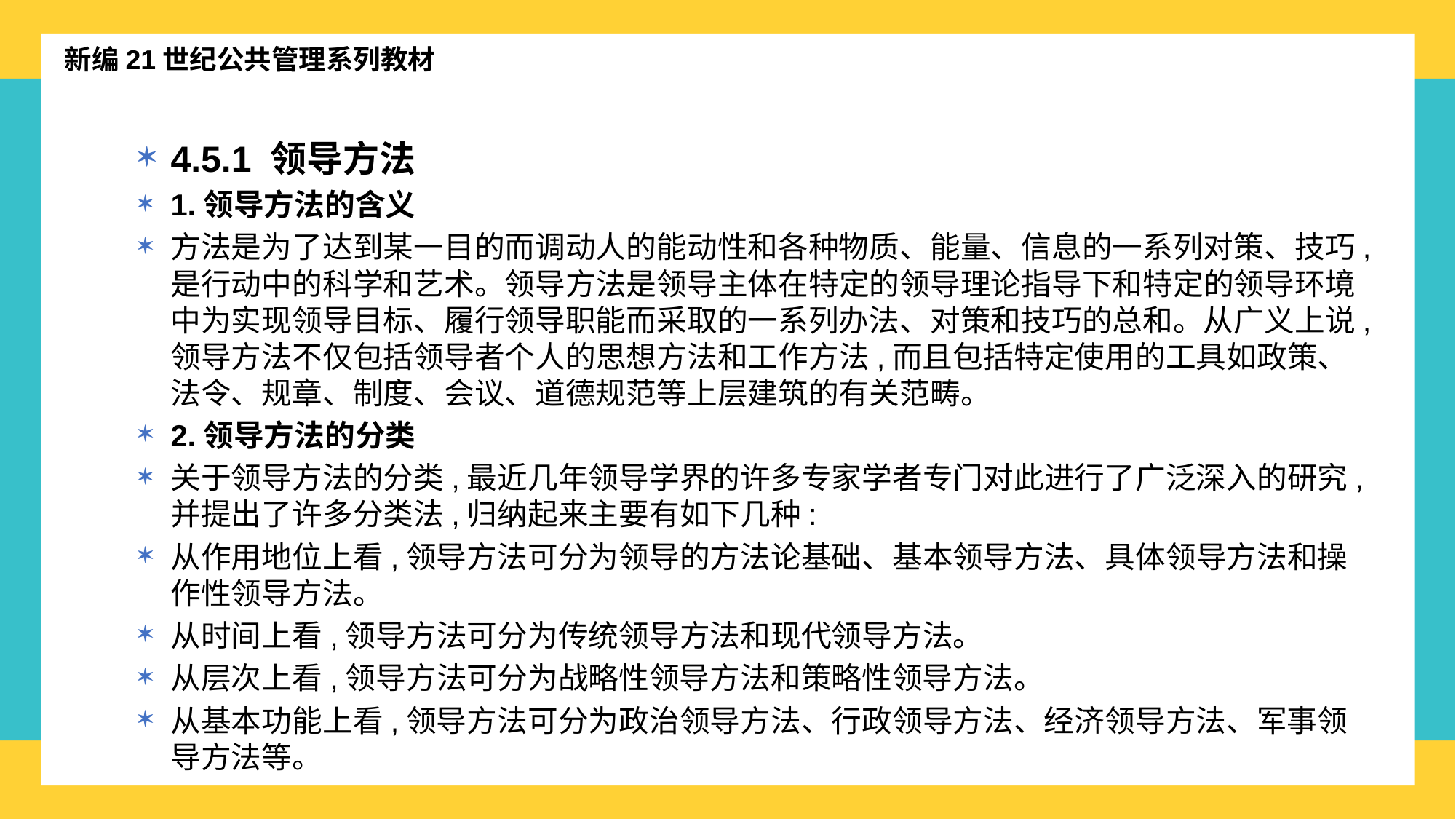

新编21世纪公共管理系列教材
4.5.1 领导方法
1.领导方法的含义
方法是为了达到某一目的而调动人的能动性和各种物质、能量、信息的一系列对策、技巧,是行动中的科学和艺术。领导方法是领导主体在特定的领导理论指导下和特定的领导环境中为实现领导目标、履行领导职能而采取的一系列办法、对策和技巧的总和。从广义上说,领导方法不仅包括领导者个人的思想方法和工作方法,而且包括特定使用的工具如政策、法令、规章、制度、会议、道德规范等上层建筑的有关范畴。
2.领导方法的分类
关于领导方法的分类,最近几年领导学界的许多专家学者专门对此进行了广泛深入的研究,并提出了许多分类法,归纳起来主要有如下几种:
从作用地位上看,领导方法可分为领导的方法论基础、基本领导方法、具体领导方法和操作性领导方法。
从时间上看,领导方法可分为传统领导方法和现代领导方法。
从层次上看,领导方法可分为战略性领导方法和策略性领导方法。
从基本功能上看,领导方法可分为政治领导方法、行政领导方法、经济领导方法、军事领导方法等。